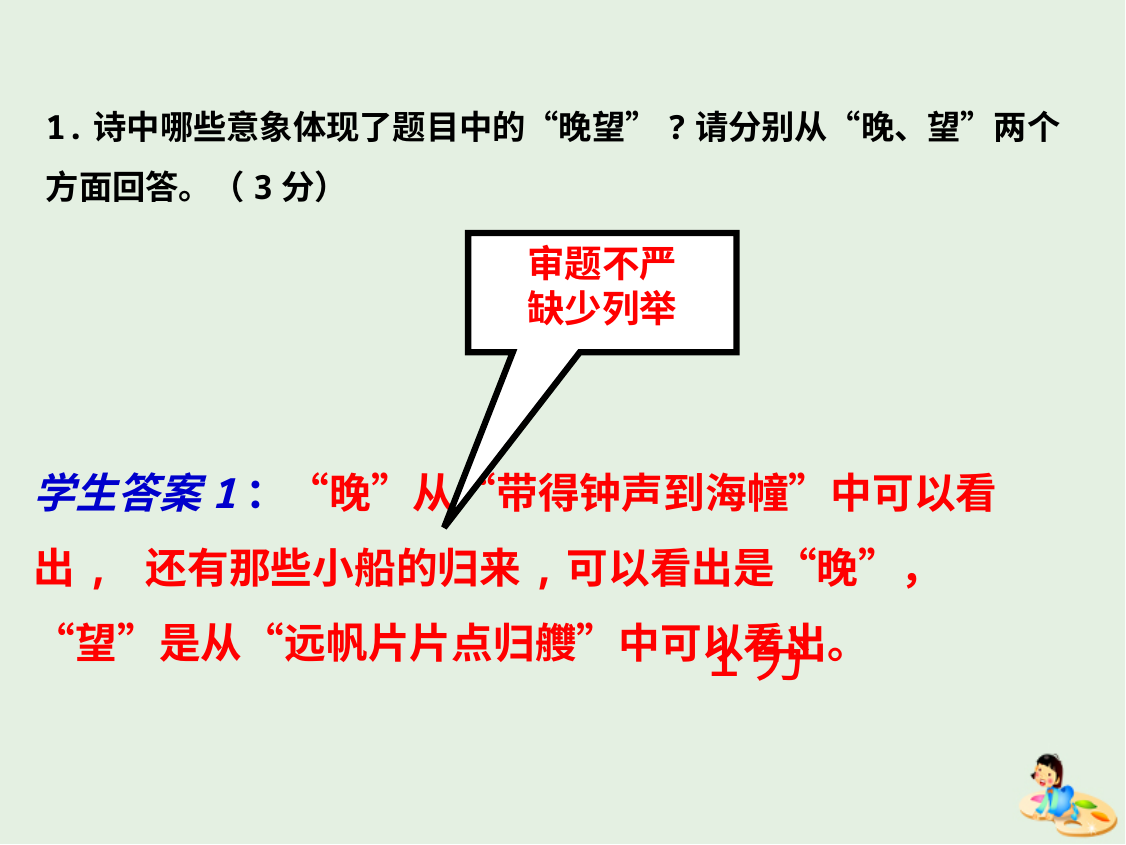

1.诗中哪些意象体现了题目中的“晚望”?请分别从“晚、望”两个方面回答。（3分）
审题不严
缺少列举
学生答案1：“晚”从“带得钟声到海幢”中可以看出, 还有那些小船的归来,可以看出是“晚”，“望”是从“远帆片片点归艭”中可以看出。
1分